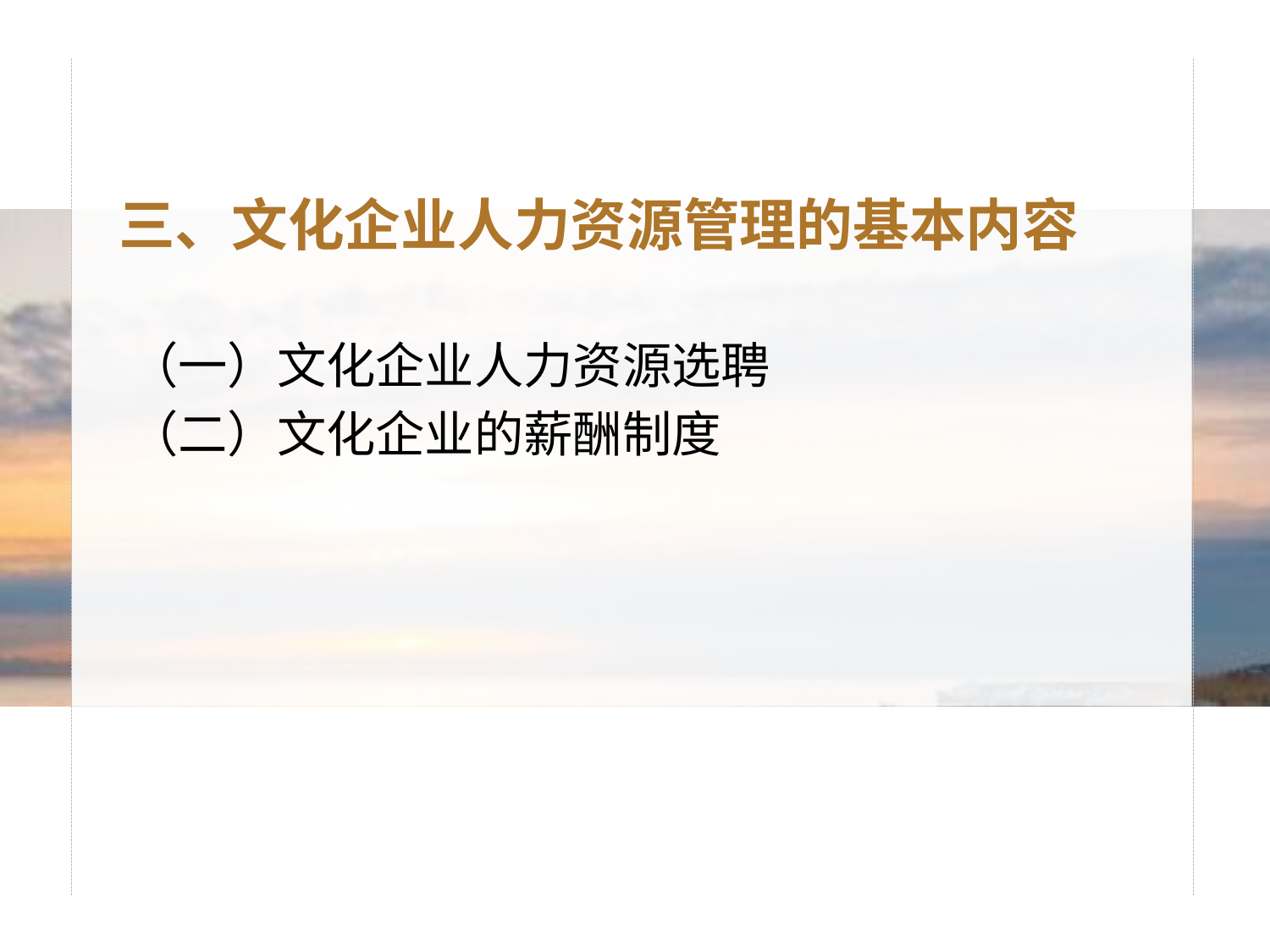

三、文化企业人力资源管理的基本内容
（一）文化企业人力资源选聘
（二）文化企业的薪酬制度